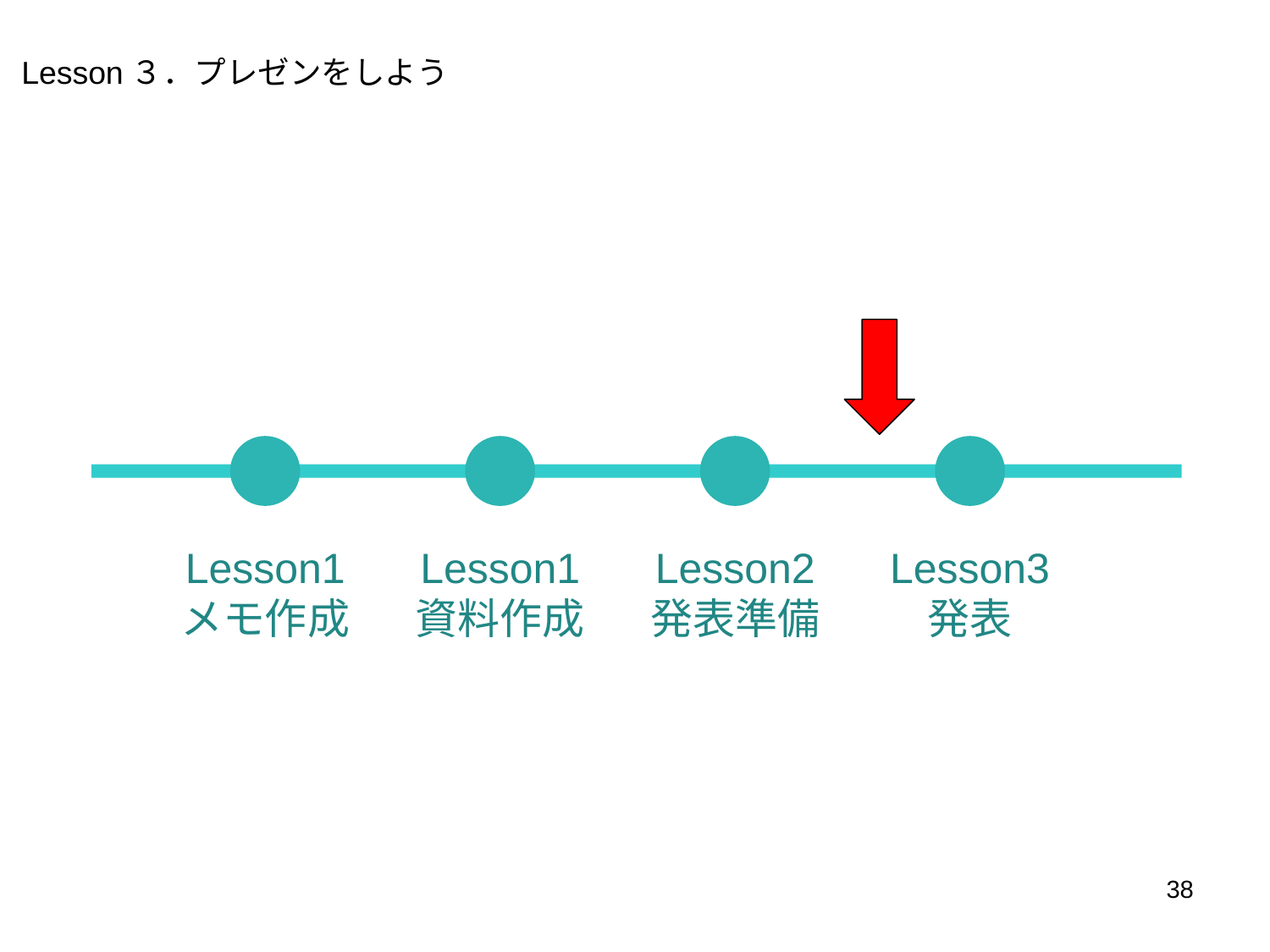

Lesson３．プレゼンをしよう

Lesson1
メモ作成
Lesson1
資料作成
Lesson2
発表準備
Lesson3
発表
38